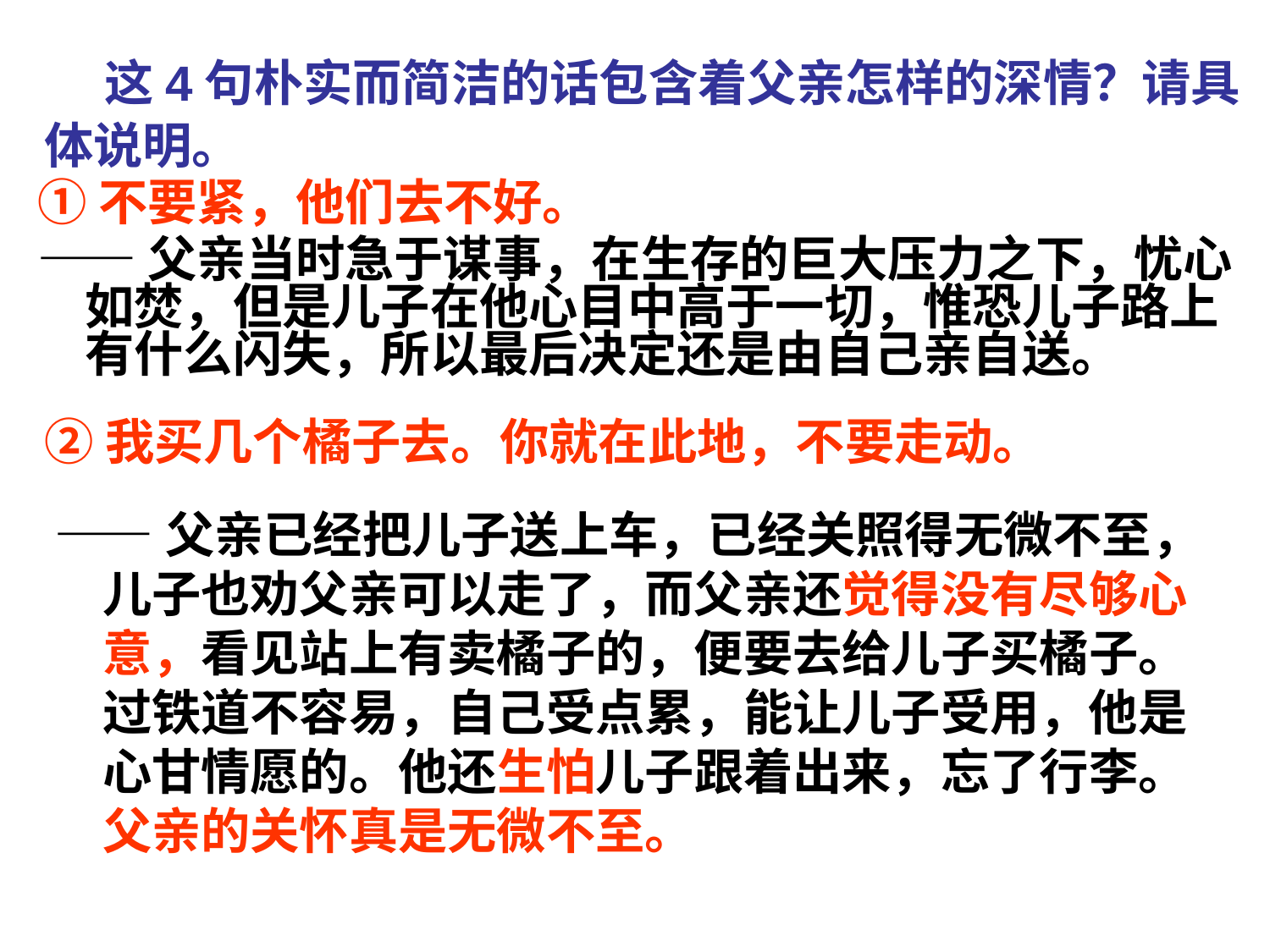

# 这4句朴实而简洁的话包含着父亲怎样的深情？请具体说明。
①不要紧，他们去不好。
——父亲当时急于谋事，在生存的巨大压力之下，忧心如焚，但是儿子在他心目中高于一切，惟恐儿子路上有什么闪失，所以最后决定还是由自己亲自送。
②我买几个橘子去。你就在此地，不要走动。
——父亲已经把儿子送上车，已经关照得无微不至，儿子也劝父亲可以走了，而父亲还觉得没有尽够心意，看见站上有卖橘子的，便要去给儿子买橘子。过铁道不容易，自己受点累，能让儿子受用，他是心甘情愿的。他还生怕儿子跟着出来，忘了行李。父亲的关怀真是无微不至。